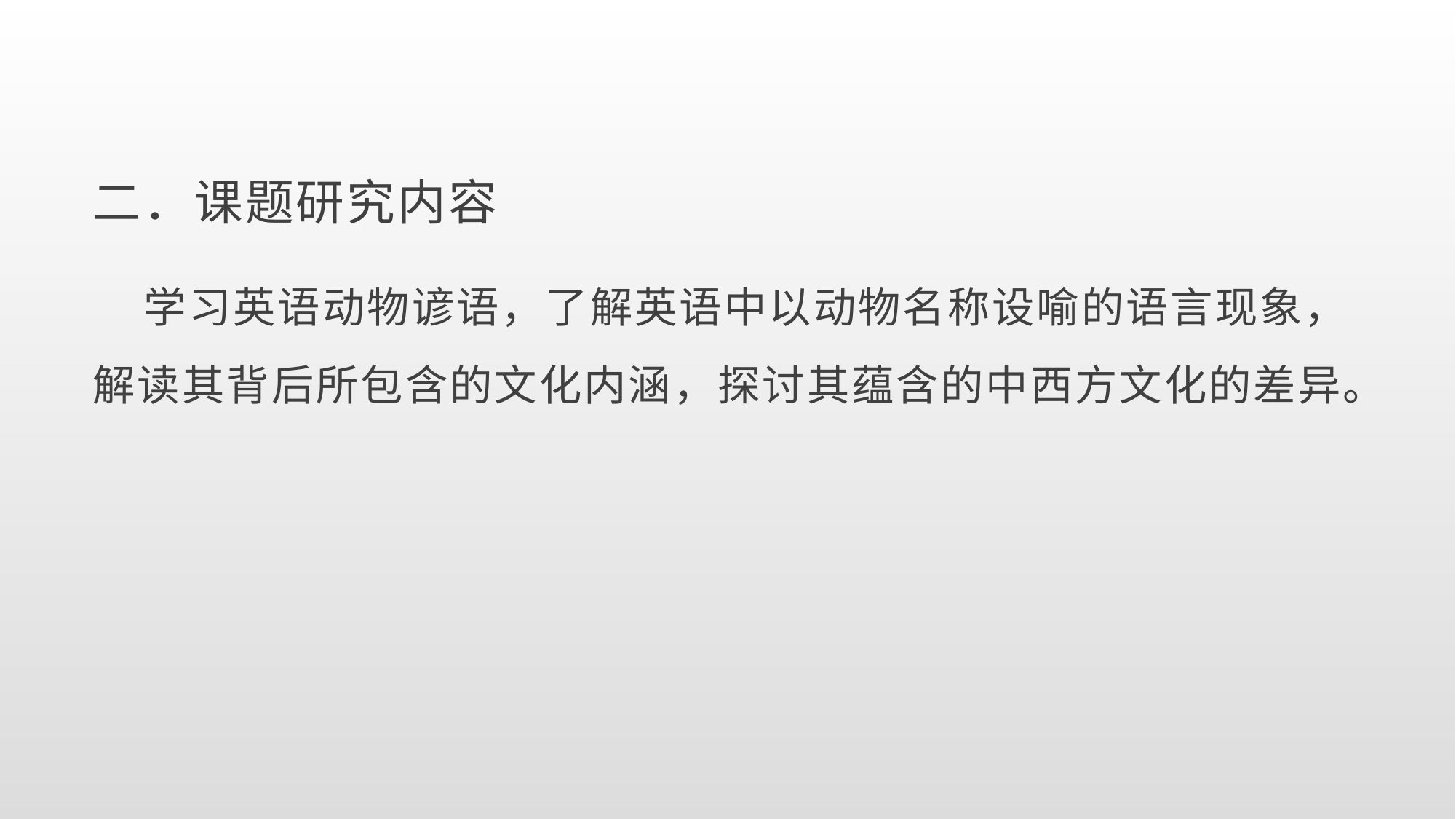

二．课题研究内容
   学习英语动物谚语，了解英语中以动物名称设喻的语言现象，解读其背后所包含的文化内涵，探讨其蕴含的中西方文化的差异。